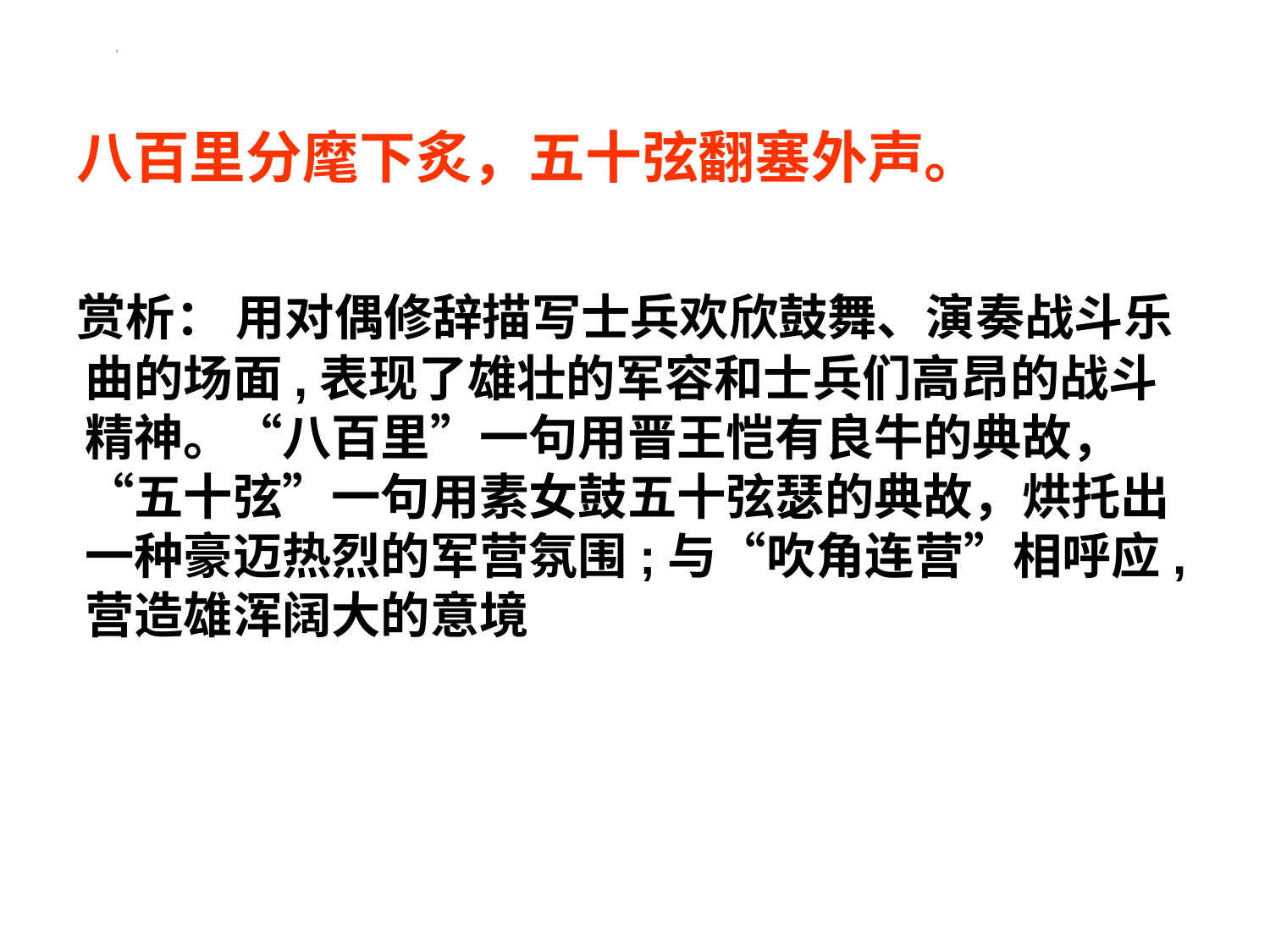

八百里分麾下炙，五十弦翻塞外声。

  赏析： 用对偶修辞描写士兵欢欣鼓舞、演奏战斗乐曲的场面,表现了雄壮的军容和士兵们高昂的战斗精神。“八百里”一句用晋王恺有良牛的典故，“五十弦”一句用素女鼓五十弦瑟的典故，烘托出一种豪迈热烈的军营氛围;与“吹角连营”相呼应,营造雄浑阔大的意境